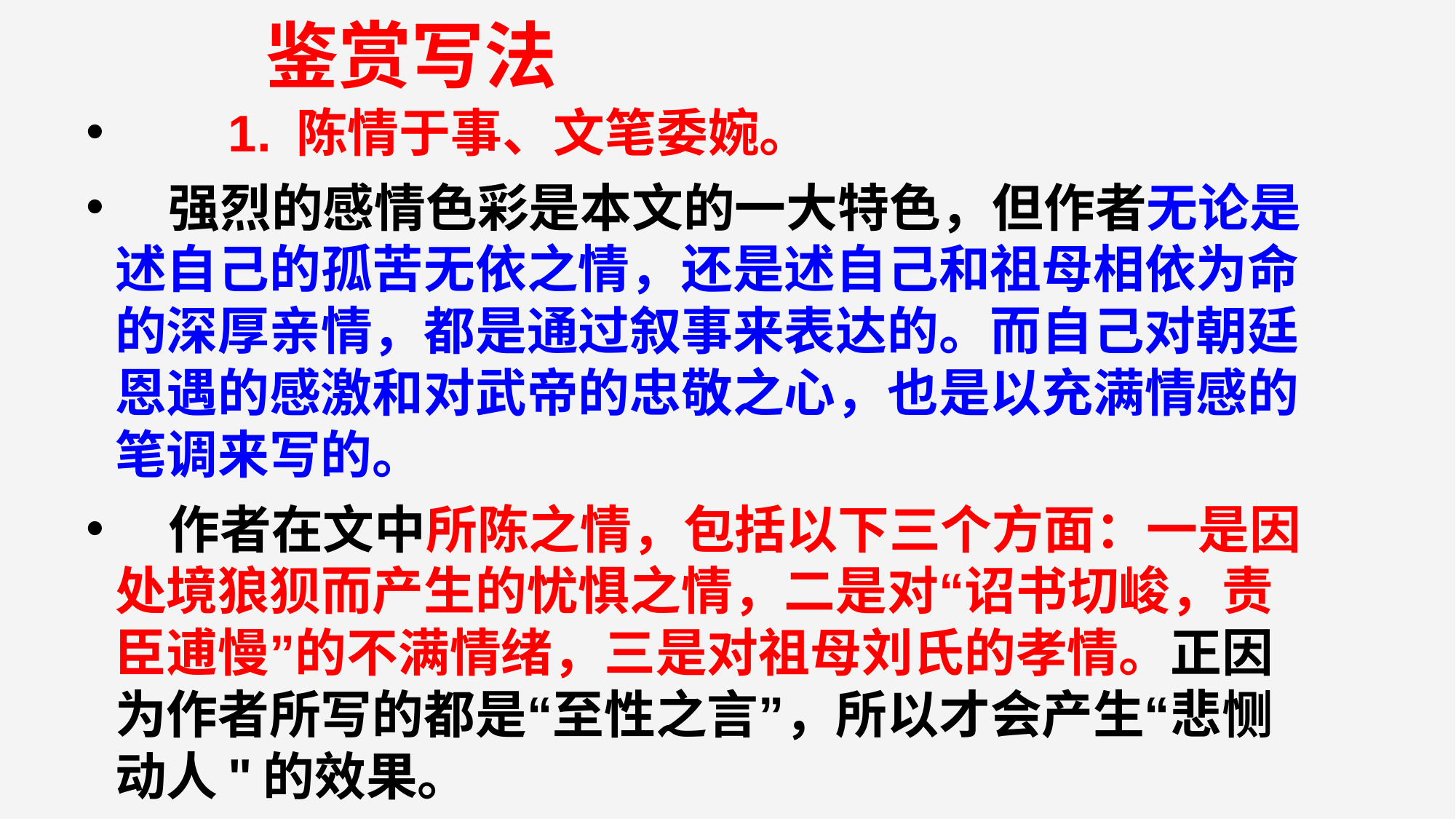

# 鉴赏写法
　　1. 陈情于事、文笔委婉。
   强烈的感情色彩是本文的一大特色，但作者无论是述自己的孤苦无依之情，还是述自己和祖母相依为命的深厚亲情，都是通过叙事来表达的。而自己对朝廷恩遇的感激和对武帝的忠敬之心，也是以充满情感的笔调来写的。
   作者在文中所陈之情，包括以下三个方面：一是因处境狼狈而产生的忧惧之情，二是对“诏书切峻，责臣逋慢”的不满情绪，三是对祖母刘氏的孝情。正因为作者所写的都是“至性之言”，所以才会产生“悲恻动人"的效果。